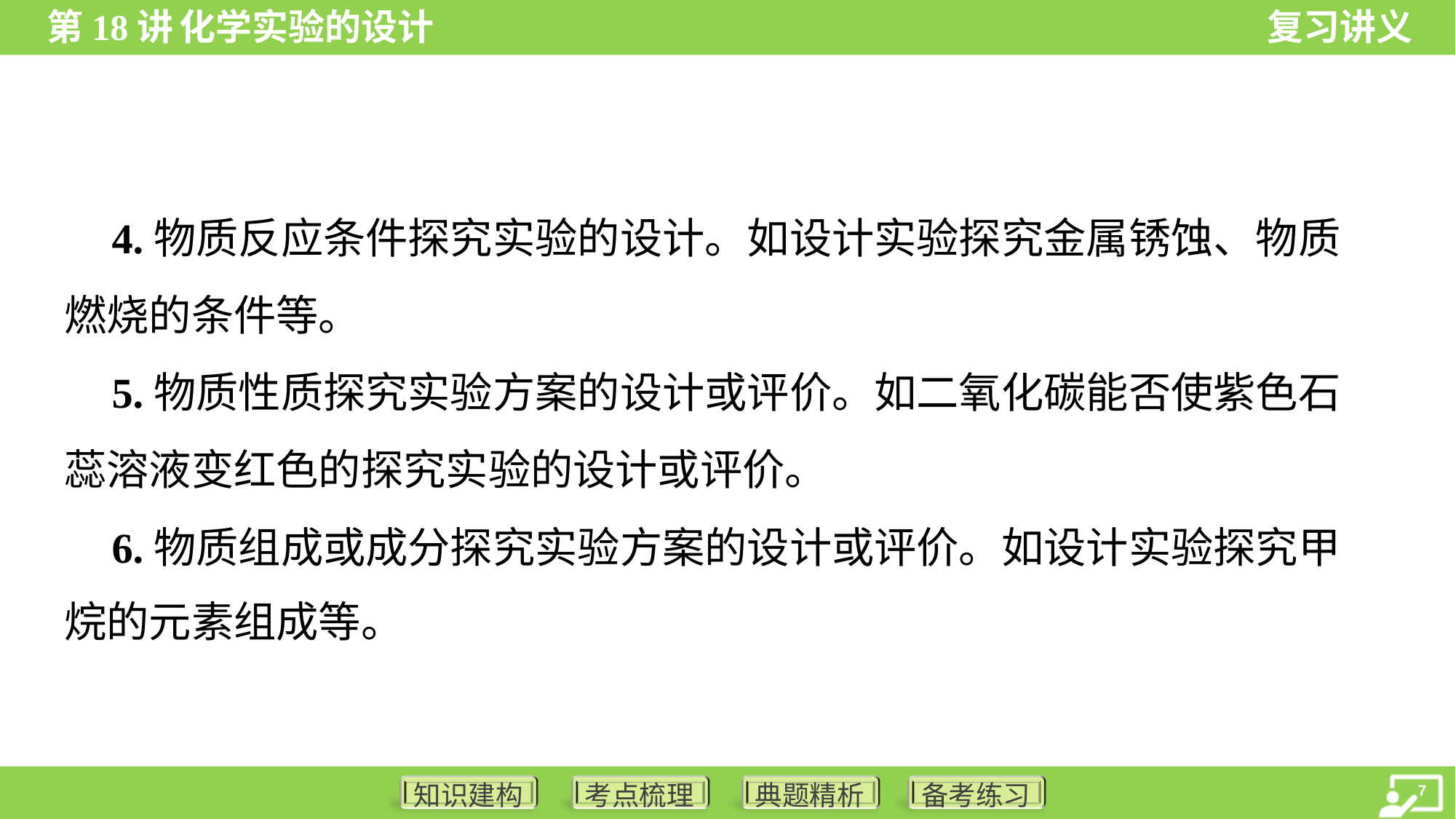

4.物质反应条件探究实验的设计。如设计实验探究金属锈蚀、物质
燃烧的条件等。
    5.物质性质探究实验方案的设计或评价。如二氧化碳能否使紫色石
蕊溶液变红色的探究实验的设计或评价。
    6.物质组成或成分探究实验方案的设计或评价。如设计实验探究甲
烷的元素组成等。